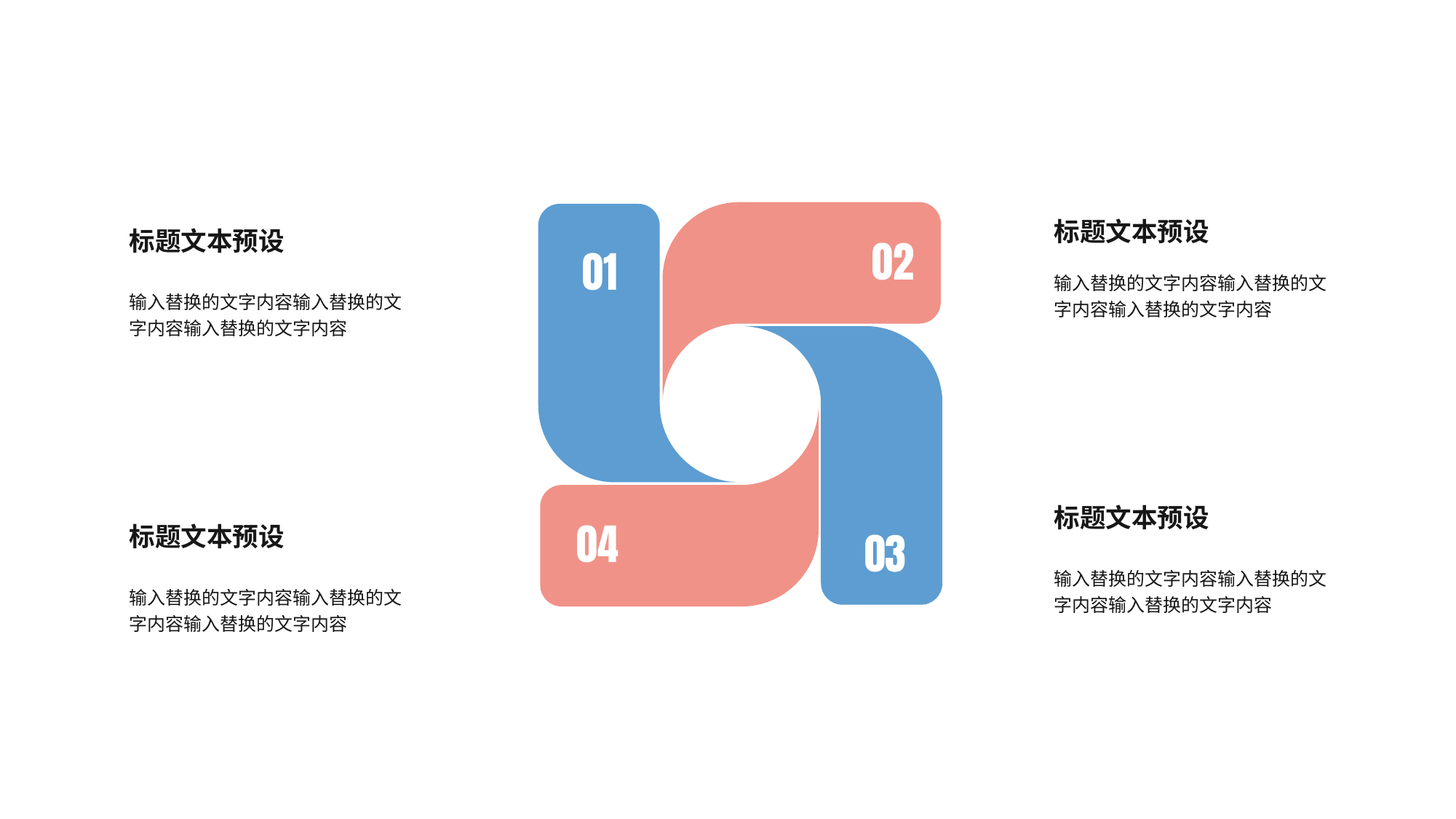

标题文本预设
标题文本预设
02
01
输入替换的文字内容输入替换的文字内容输入替换的文字内容
输入替换的文字内容输入替换的文字内容输入替换的文字内容
标题文本预设
04
标题文本预设
03
输入替换的文字内容输入替换的文字内容输入替换的文字内容
输入替换的文字内容输入替换的文字内容输入替换的文字内容